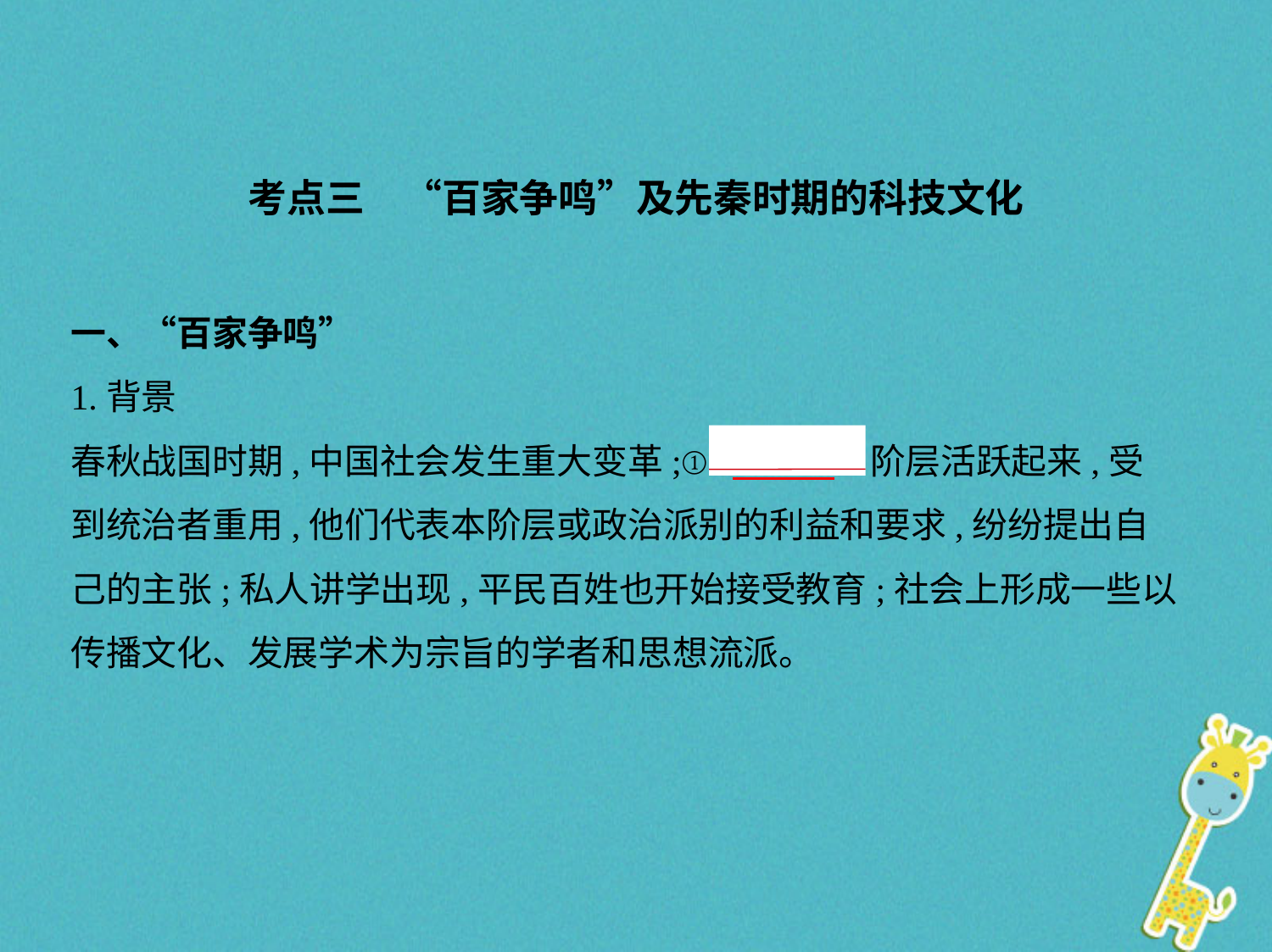

考点三　“百家争鸣”及先秦时期的科技文化

一、“百家争鸣”
1.背景
春秋战国时期,中国社会发生重大变革;①“　士    ”阶层活跃起来,受
到统治者重用,他们代表本阶层或政治派别的利益和要求,纷纷提出自
己的主张;私人讲学出现,平民百姓也开始接受教育;社会上形成一些以
传播文化、发展学术为宗旨的学者和思想流派。